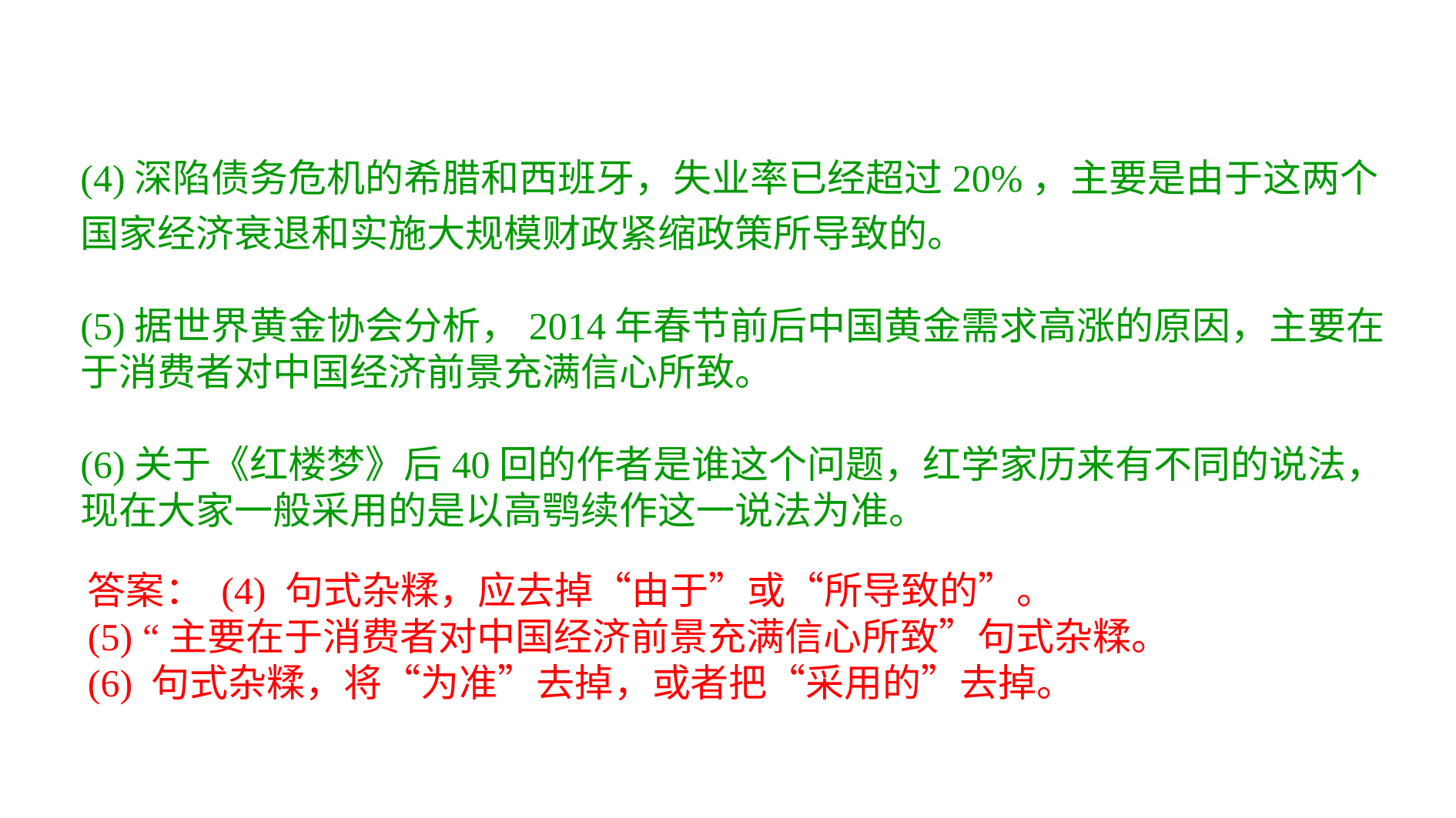

(4)深陷债务危机的希腊和西班牙，失业率已经超过20%，主要是由于这两个国家经济衰退和实施大规模财政紧缩政策所导致的。

(5)据世界黄金协会分析，2014年春节前后中国黄金需求高涨的原因，主要在于消费者对中国经济前景充满信心所致。

(6)关于《红楼梦》后40回的作者是谁这个问题，红学家历来有不同的说法，现在大家一般采用的是以高鹗续作这一说法为准。
答案： (4) 句式杂糅，应去掉“由于”或“所导致的”。
(5) “主要在于消费者对中国经济前景充满信心所致”句式杂糅。
(6) 句式杂糅，将“为准”去掉，或者把“采用的”去掉。